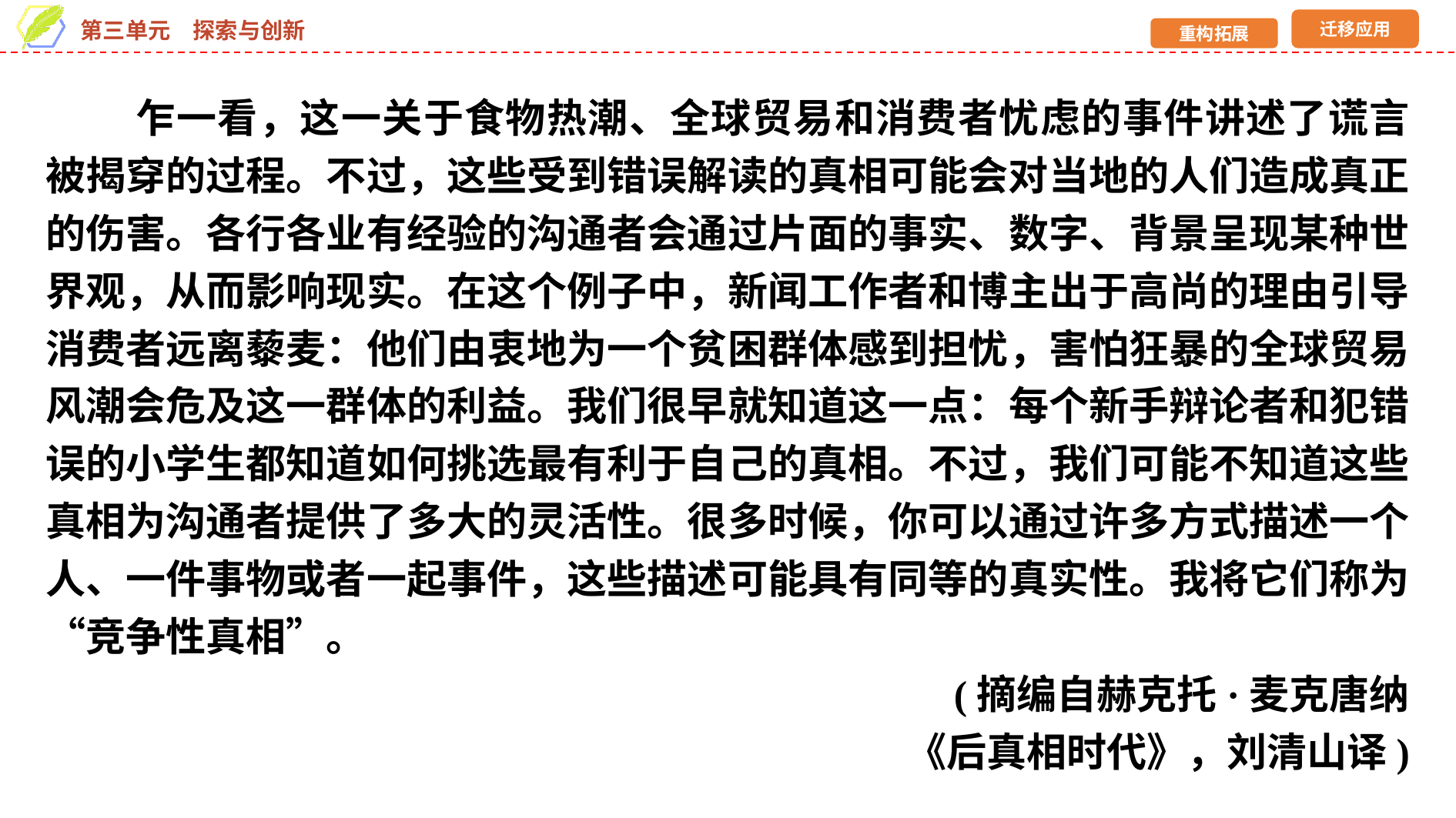

乍一看，这一关于食物热潮、全球贸易和消费者忧虑的事件讲述了谎言被揭穿的过程。不过，这些受到错误解读的真相可能会对当地的人们造成真正的伤害。各行各业有经验的沟通者会通过片面的事实、数字、背景呈现某种世界观，从而影响现实。在这个例子中，新闻工作者和博主出于高尚的理由引导消费者远离藜麦：他们由衷地为一个贫困群体感到担忧，害怕狂暴的全球贸易风潮会危及这一群体的利益。我们很早就知道这一点：每个新手辩论者和犯错误的小学生都知道如何挑选最有利于自己的真相。不过，我们可能不知道这些真相为沟通者提供了多大的灵活性。很多时候，你可以通过许多方式描述一个人、一件事物或者一起事件，这些描述可能具有同等的真实性。我将它们称为“竞争性真相”。
(摘编自赫克托·麦克唐纳
《后真相时代》，刘清山译)